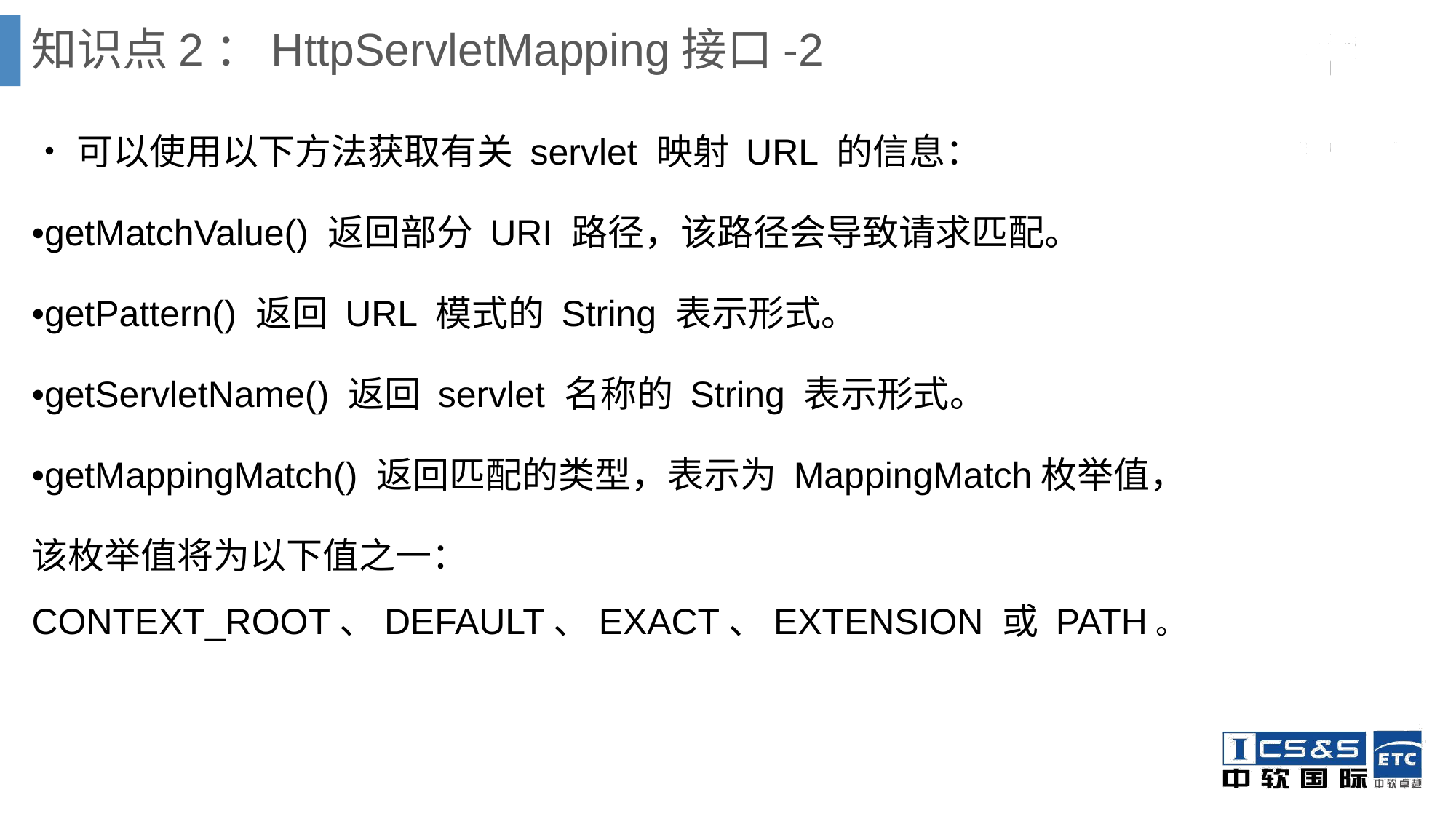

# 知识点2：HttpServletMapping接口-2
•可以使用以下方法获取有关 servlet 映射 URL 的信息：
•getMatchValue() 返回部分 URI 路径，该路径会导致请求匹配。
•getPattern() 返回 URL 模式的 String 表示形式。
•getServletName() 返回 servlet 名称的 String 表示形式。
•getMappingMatch() 返回匹配的类型，表示为 MappingMatch枚举值，
该枚举值将为以下值之一：CONTEXT_ROOT、DEFAULT、EXACT、EXTENSION 或 PATH。